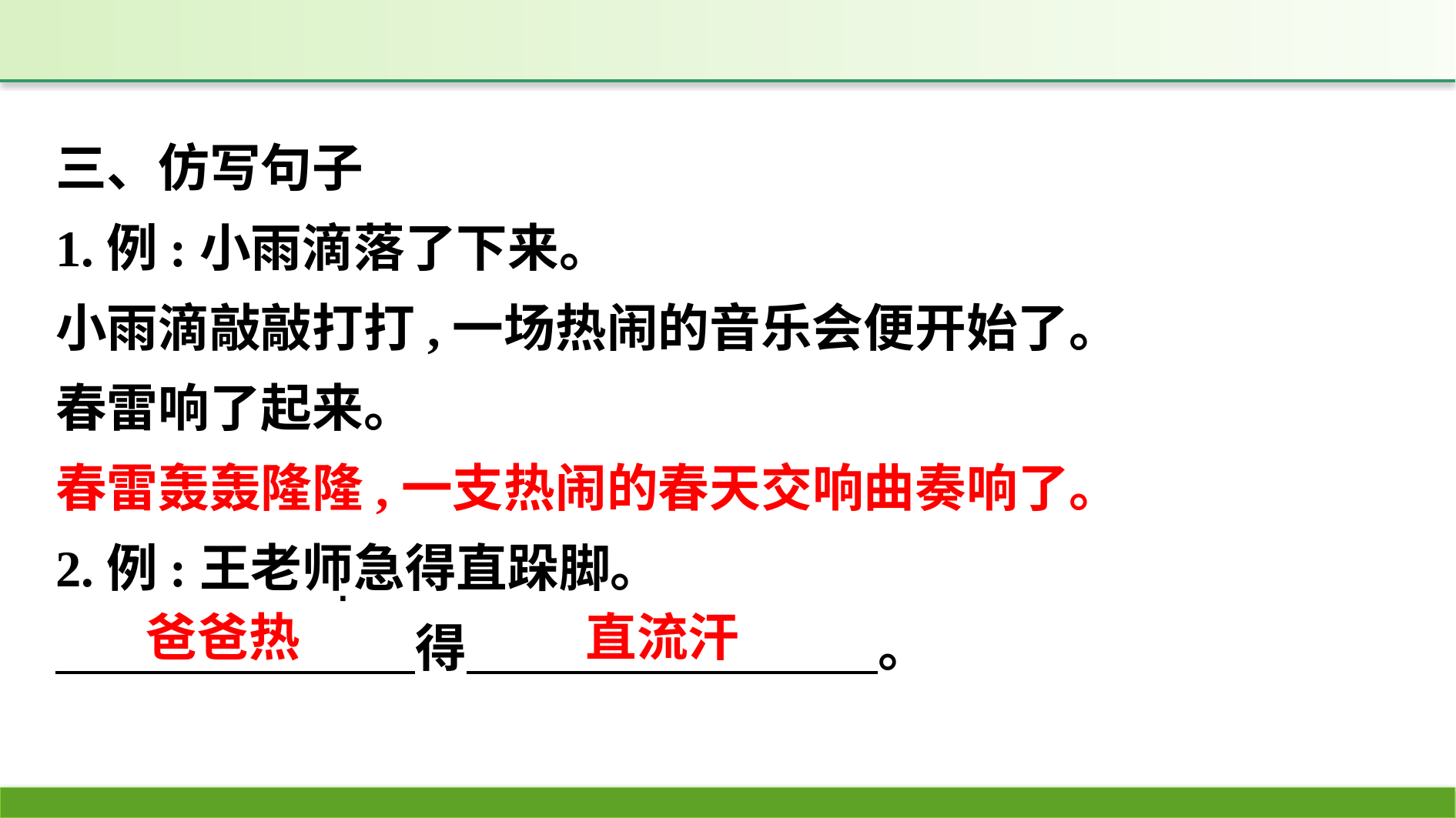

三、仿写句子
1.例:小雨滴落了下来。
小雨滴敲敲打打,一场热闹的音乐会便开始了。
春雷响了起来。
春雷轰轰隆隆,一支热闹的春天交响曲奏响了。
2.例:王老师急得直跺脚。
　　　　　　　得　　　　　　　　。
·
直流汗
爸爸热